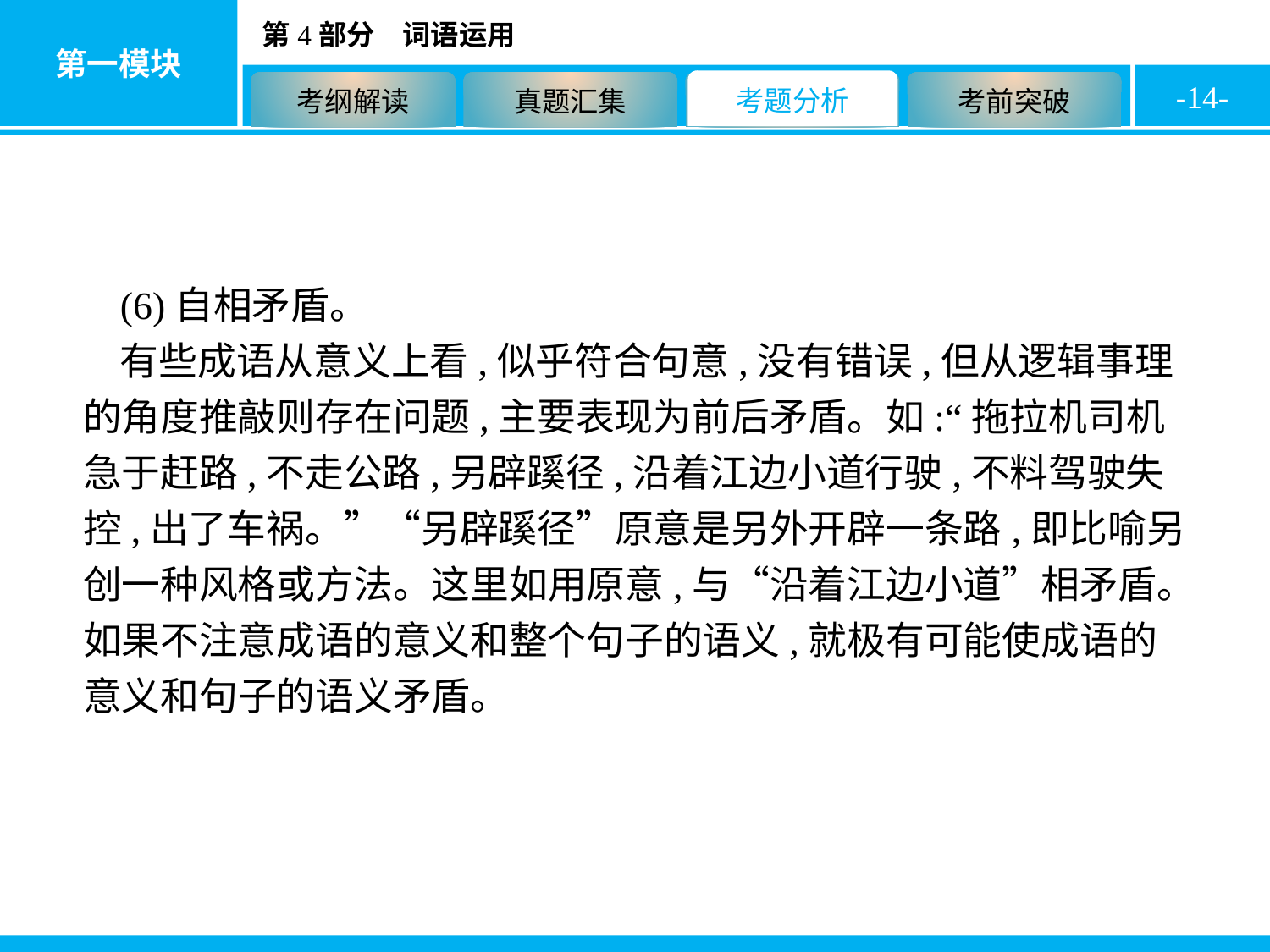

-14-
(6)自相矛盾。
有些成语从意义上看,似乎符合句意,没有错误,但从逻辑事理的角度推敲则存在问题,主要表现为前后矛盾。如:“拖拉机司机急于赶路,不走公路,另辟蹊径,沿着江边小道行驶,不料驾驶失控,出了车祸。”“另辟蹊径”原意是另外开辟一条路,即比喻另创一种风格或方法。这里如用原意,与“沿着江边小道”相矛盾。如果不注意成语的意义和整个句子的语义,就极有可能使成语的意义和句子的语义矛盾。